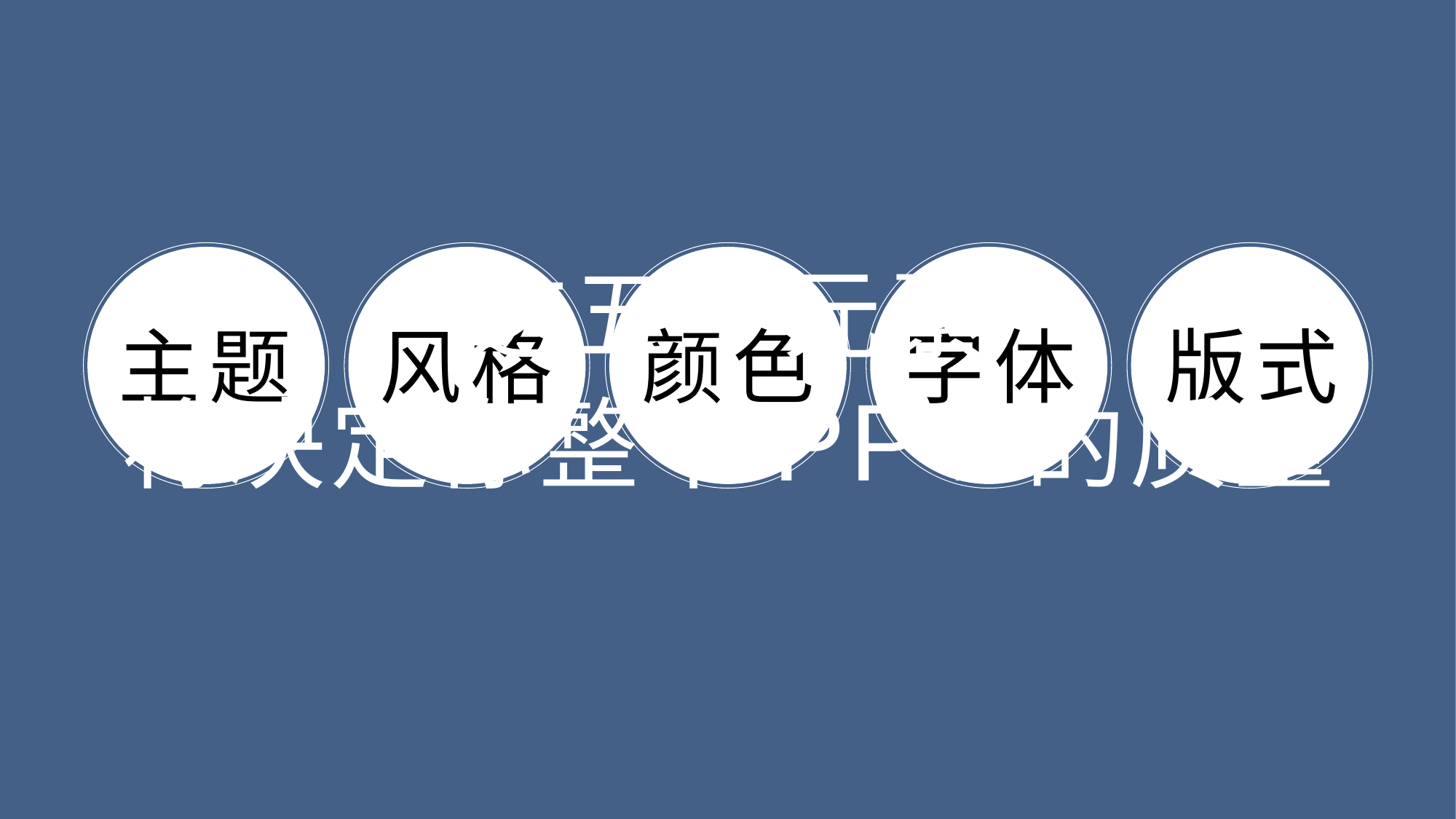

主题

风格

颜色

字体

版式
这五个元素
将决定你整个PPT的质量